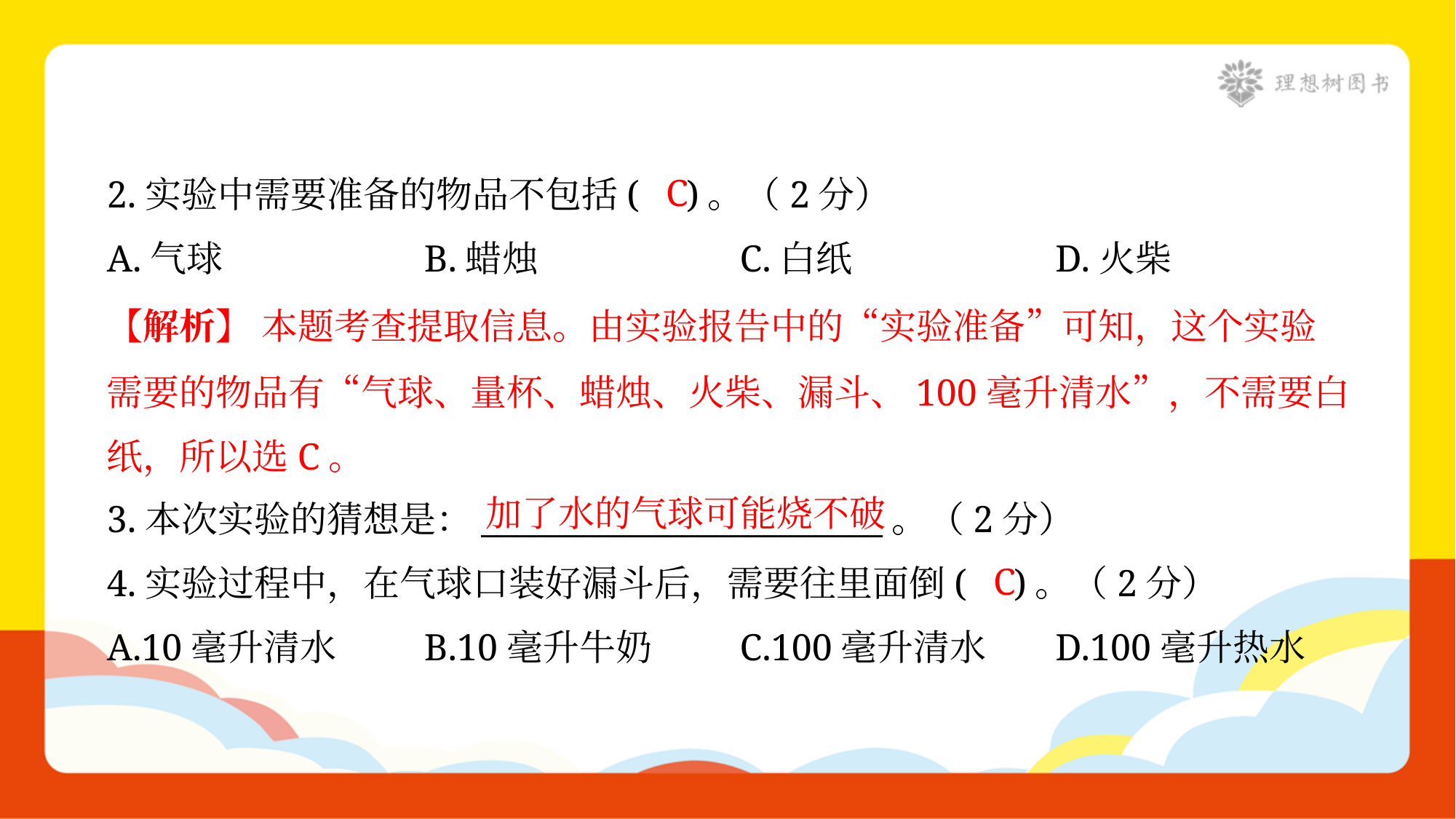

C
2.实验中需要准备的物品不包括(     )。（2分）
A.气球	B.蜡烛	C.白纸	D.火柴
【解析】 本题考查提取信息。由实验报告中的“实验准备”可知，这个实验
需要的物品有“气球、量杯、蜡烛、火柴、漏斗、100毫升清水”，不需要白
纸，所以选C。
加了水的气球可能烧不破
3.本次实验的猜想是：________________________。（2分）
C
4.实验过程中，在气球口装好漏斗后，需要往里面倒(     )。（2分）
A.10毫升清水	B.10毫升牛奶	C.100毫升清水	D.100毫升热水